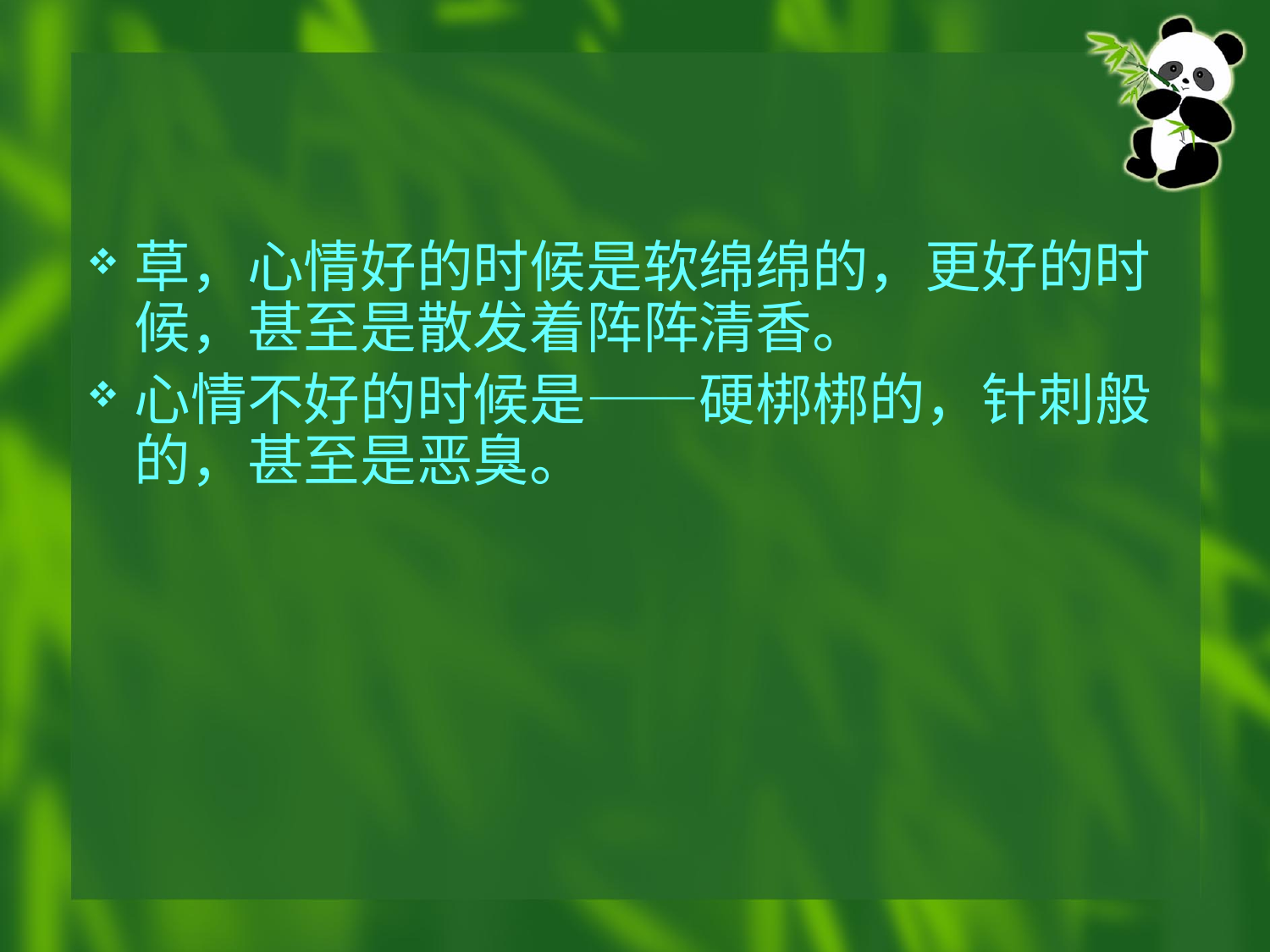

#
草，心情好的时候是软绵绵的，更好的时候，甚至是散发着阵阵清香。
心情不好的时候是——硬梆梆的，针刺般的，甚至是恶臭。